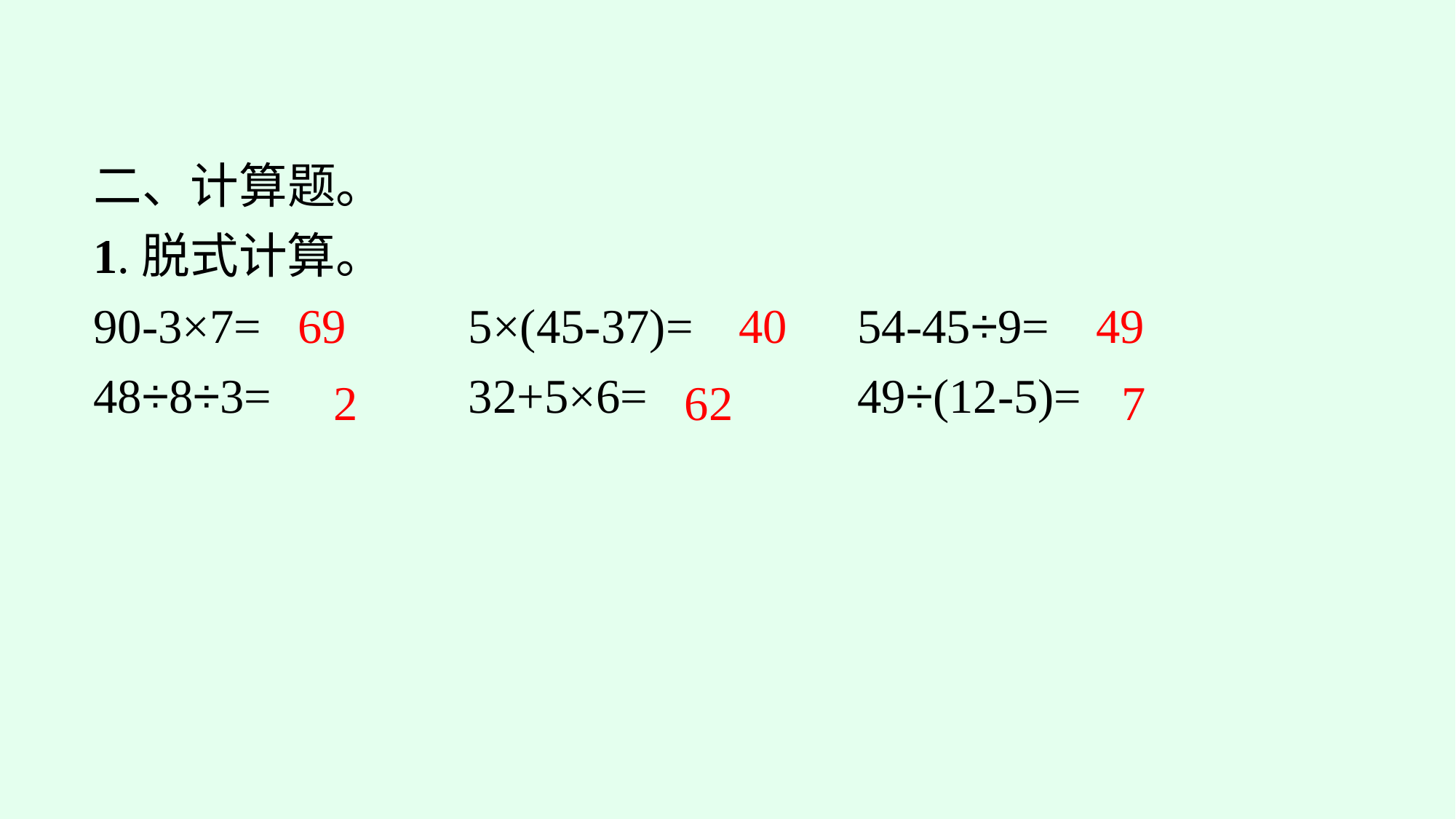

二、计算题。
1.脱式计算。
90-3×7=		5×(45-37)=		54-45÷9=
48÷8÷3=		32+5×6=		49÷(12-5)=
69
40
49
7
62
2